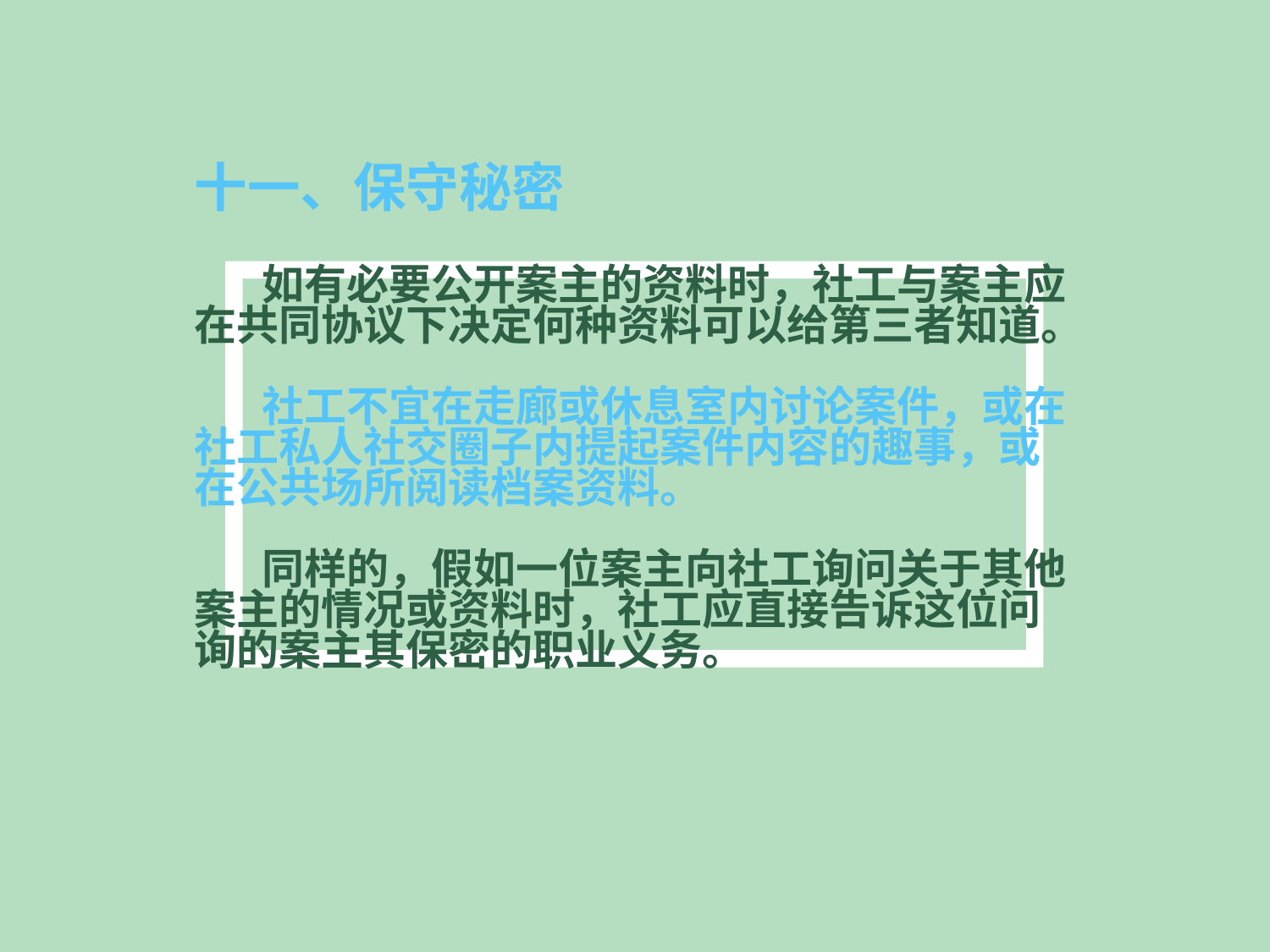

十一、保守秘密

      如有必要公开案主的资料时，社工与案主应在共同协议下决定何种资料可以给第三者知道。

      社工不宜在走廊或休息室内讨论案件，或在社工私人社交圈子内提起案件内容的趣事，或在公共场所阅读档案资料。

      同样的，假如一位案主向社工询问关于其他案主的情况或资料时，社工应直接告诉这位问询的案主其保密的职业义务。